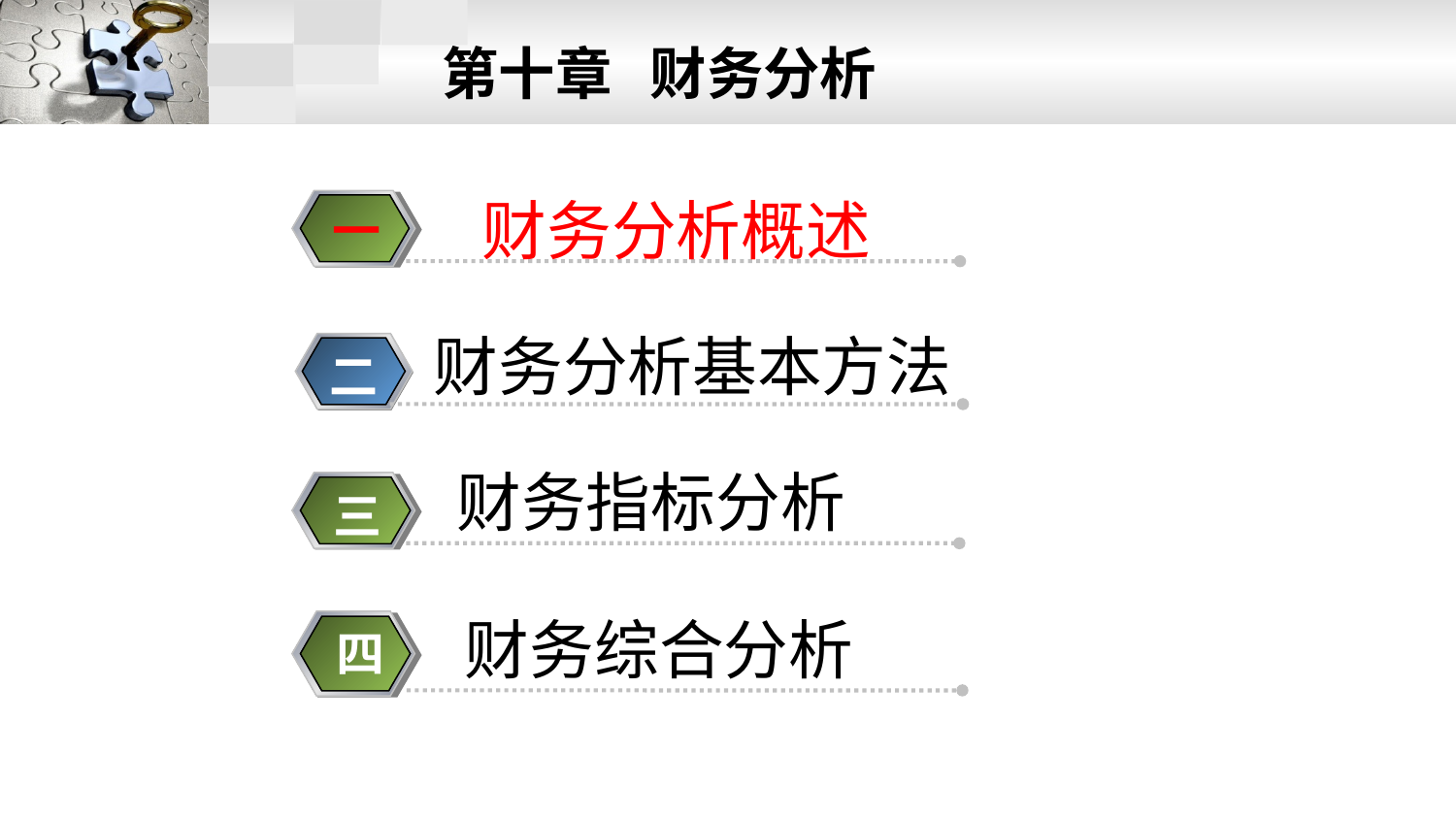

第十章   财务分析
财务分析概述

一

财务分析基本方法

二

 财务指标分析

三

 财务综合分析

四